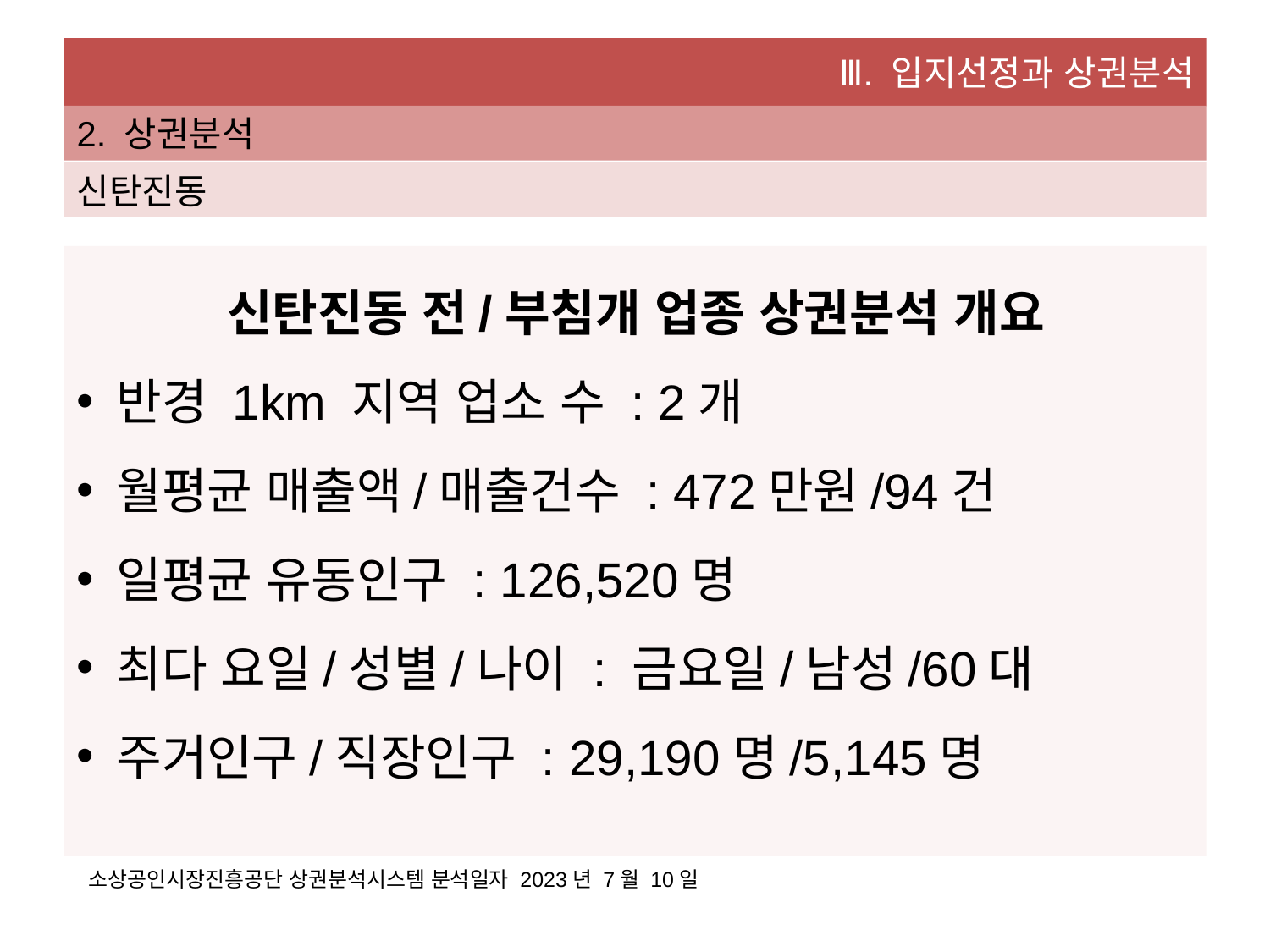

Ⅲ. 입지선정과 상권분석
2. 상권분석
신탄진동
신탄진동 전/부침개 업종 상권분석 개요
반경 1km 지역 업소 수 : 2개
월평균 매출액/매출건수 : 472만원/94건
일평균 유동인구 : 126,520명
최다 요일/성별/나이 : 금요일/남성/60대
주거인구/직장인구 : 29,190명/5,145명
소상공인시장진흥공단 상권분석시스템 분석일자 2023년 7월 10일